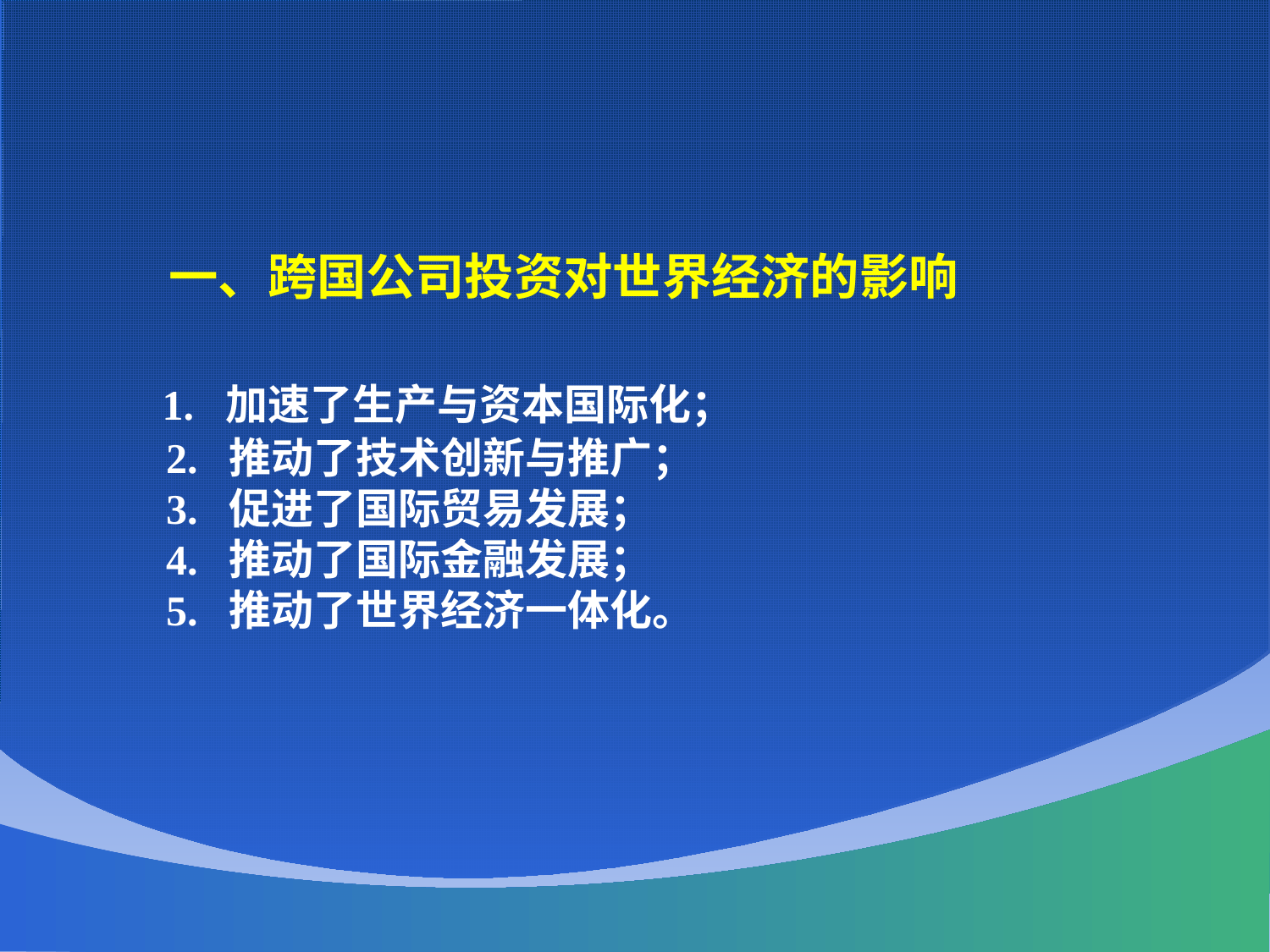

一、跨国公司投资对世界经济的影响

   1.  加速了生产与资本国际化；
    2.  推动了技术创新与推广；
    3.  促进了国际贸易发展；
    4.  推动了国际金融发展；
    5.  推动了世界经济一体化。